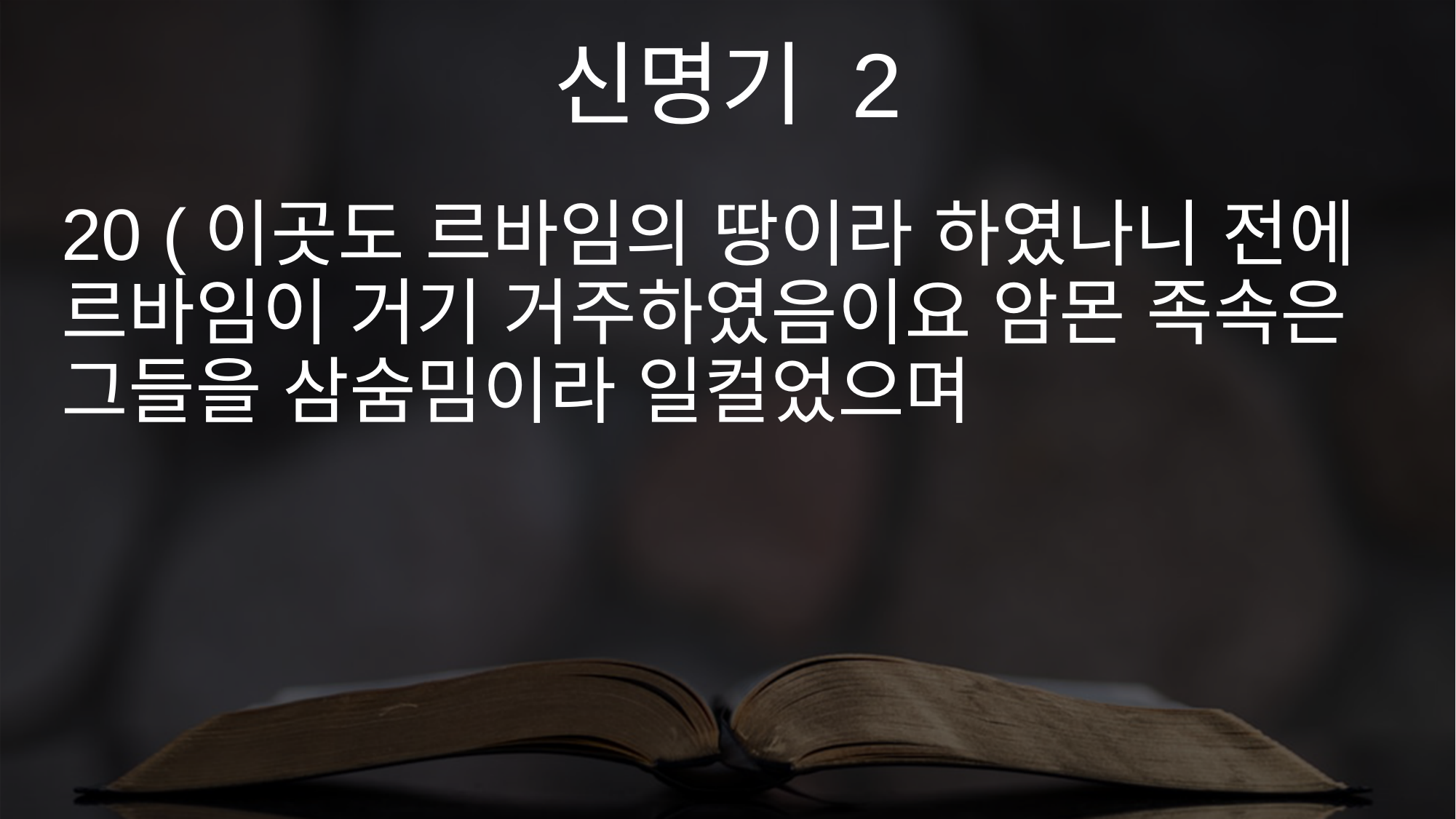

신명기 2
20 (이곳도 르바임의 땅이라 하였나니 전에 르바임이 거기 거주하였음이요 암몬 족속은 그들을 삼숨밈이라 일컬었으며